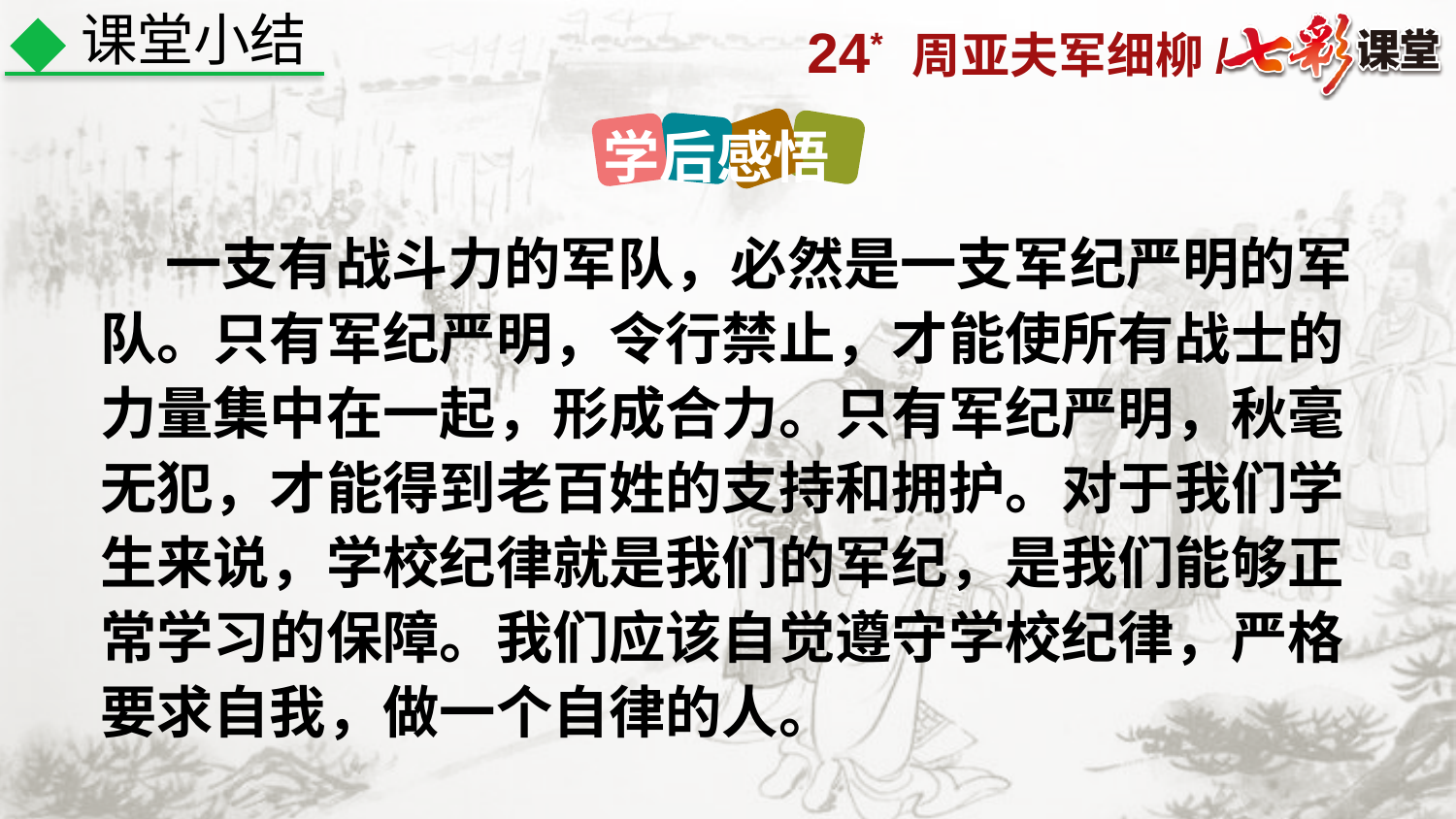

课堂小结

学后感悟

    一支有战斗力的军队，必然是一支军纪严明的军队。只有军纪严明，令行禁止，才能使所有战士的力量集中在一起，形成合力。只有军纪严明，秋毫无犯，才能得到老百姓的支持和拥护。对于我们学生来说，学校纪律就是我们的军纪，是我们能够正常学习的保障。我们应该自觉遵守学校纪律，严格要求自我，做一个自律的人。